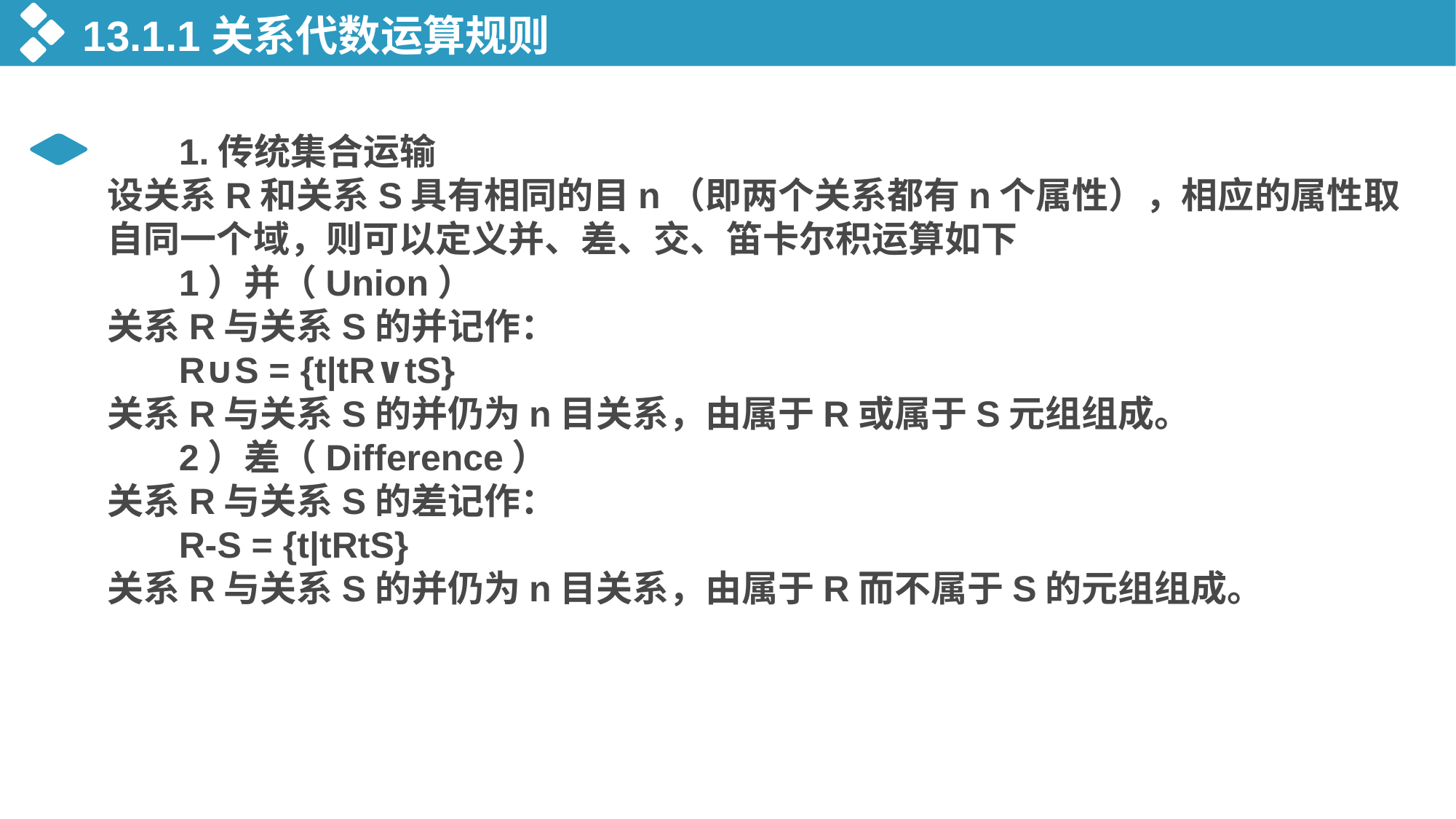

13.1.1关系代数运算规则
       1.传统集合运输
设关系R和关系S具有相同的目n（即两个关系都有n个属性），相应的属性取自同一个域，则可以定义并、差、交、笛卡尔积运算如下
       1）并（Union）
关系R与关系S的并记作：
       R∪S = {t|tR∨tS}
关系R与关系S的并仍为n目关系，由属于R或属于S元组组成。
       2）差（Difference）
关系R与关系S的差记作：
       R-S = {t|tRtS}
关系R与关系S的并仍为n目关系，由属于R而不属于S的元组组成。